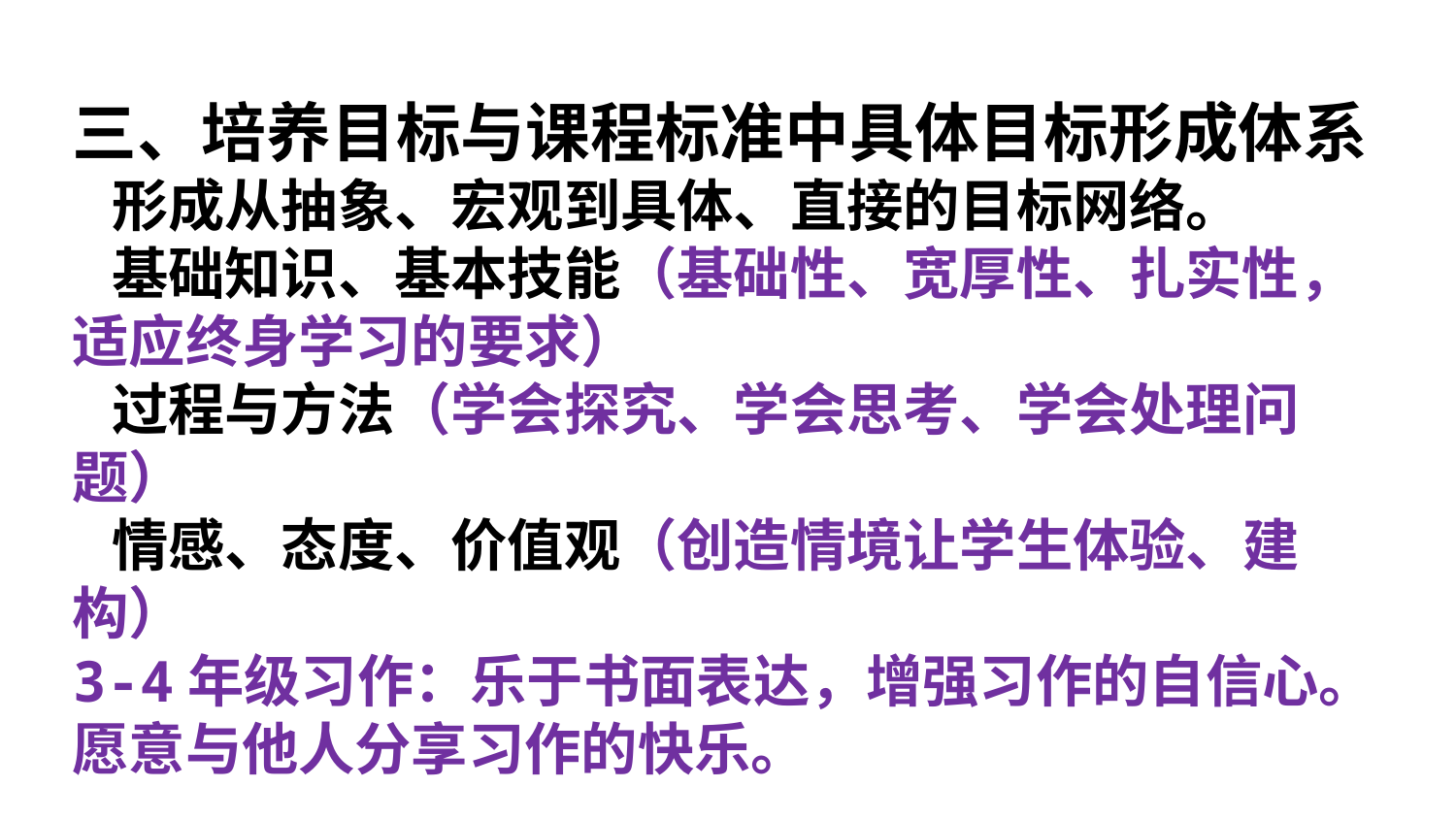

三、培养目标与课程标准中具体目标形成体系
  形成从抽象、宏观到具体、直接的目标网络。
  基础知识、基本技能（基础性、宽厚性、扎实性，适应终身学习的要求）
  过程与方法（学会探究、学会思考、学会处理问题）
  情感、态度、价值观（创造情境让学生体验、建构）
3-4年级习作：乐于书面表达，增强习作的自信心。愿意与他人分享习作的快乐。